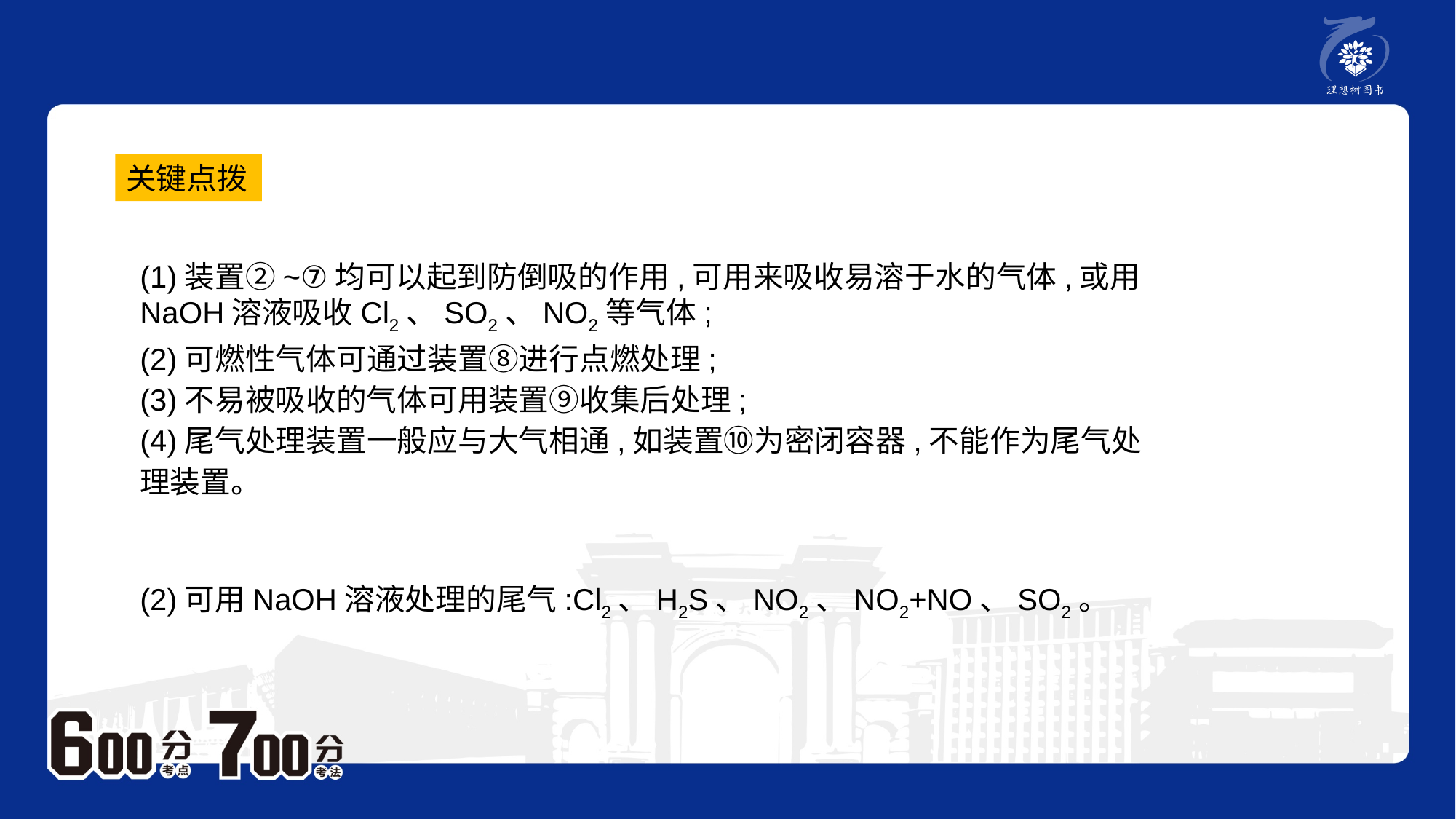

关键点拨

(1)装置②~⑦均可以起到防倒吸的作用,可用来吸收易溶于水的气体,或用NaOH溶液吸收Cl2、SO2、NO2等气体;
(2)可燃性气体可通过装置⑧进行点燃处理;
(3)不易被吸收的气体可用装置⑨收集后处理;
(4)尾气处理装置一般应与大气相通,如装置⑩为密闭容器,不能作为尾气处理装置。

(2)可用NaOH溶液处理的尾气:Cl2、H2S、NO2、NO2+NO、SO2。